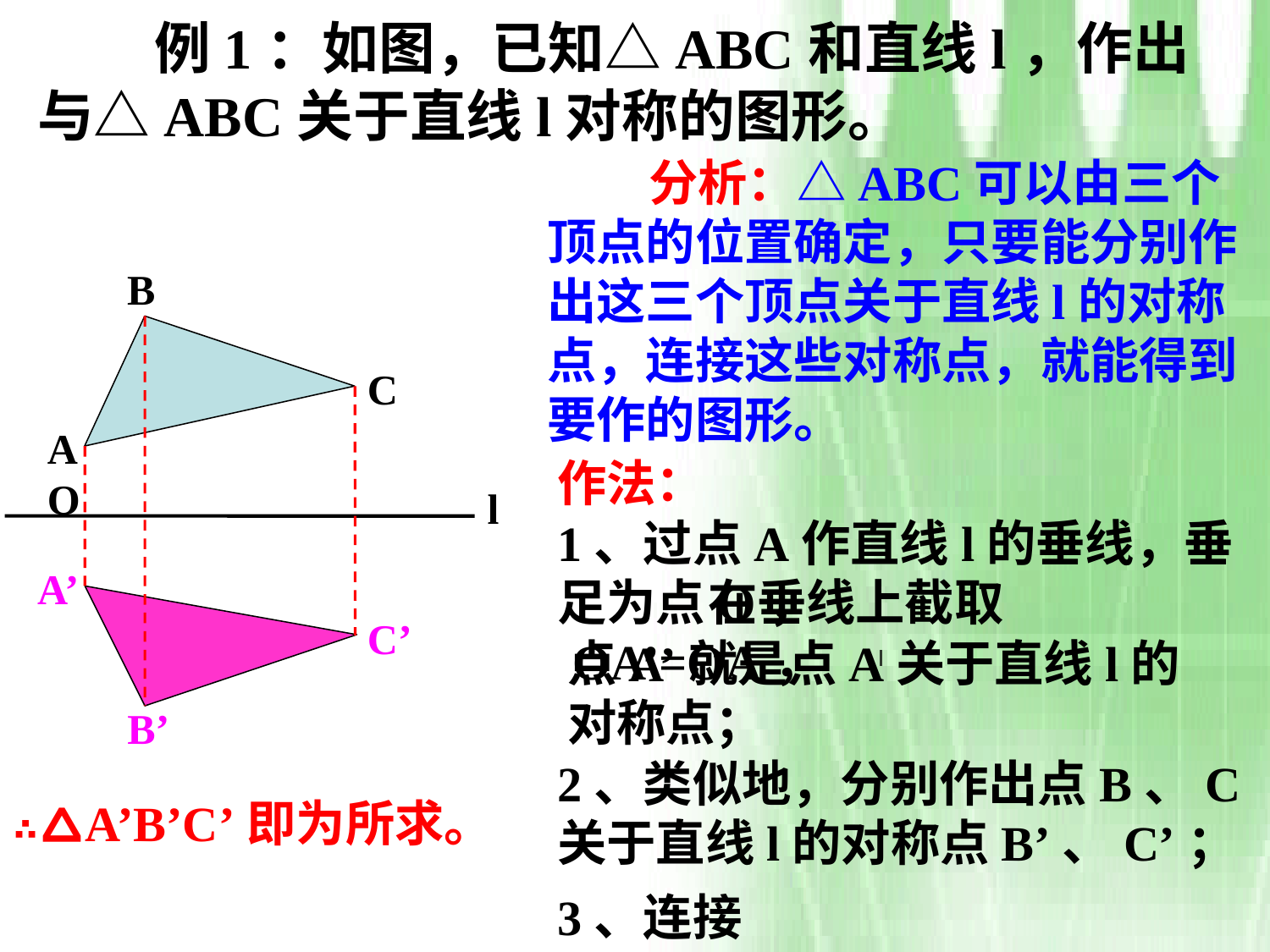

例1：如图，已知△ABC和直线l，作出与△ABC关于直线l对称的图形。
        分析：△ABC可以由三个顶点的位置确定，只要能分别作出这三个顶点关于直线l的对称点，连接这些对称点，就能得到要作的图形。
B

C
A

作法：
O
l
1、过点A作直线l的垂线，垂足为点O，

A’
           在垂线上截取OA’=OA，

C’
点A’就是点A关于直线l的对称点；
B’
2、类似地，分别作出点B、C关于直线l的对称点B’、C’；
∴△A’B’C’即为所求。

3、连接A’B’、B’C’、C’A’。